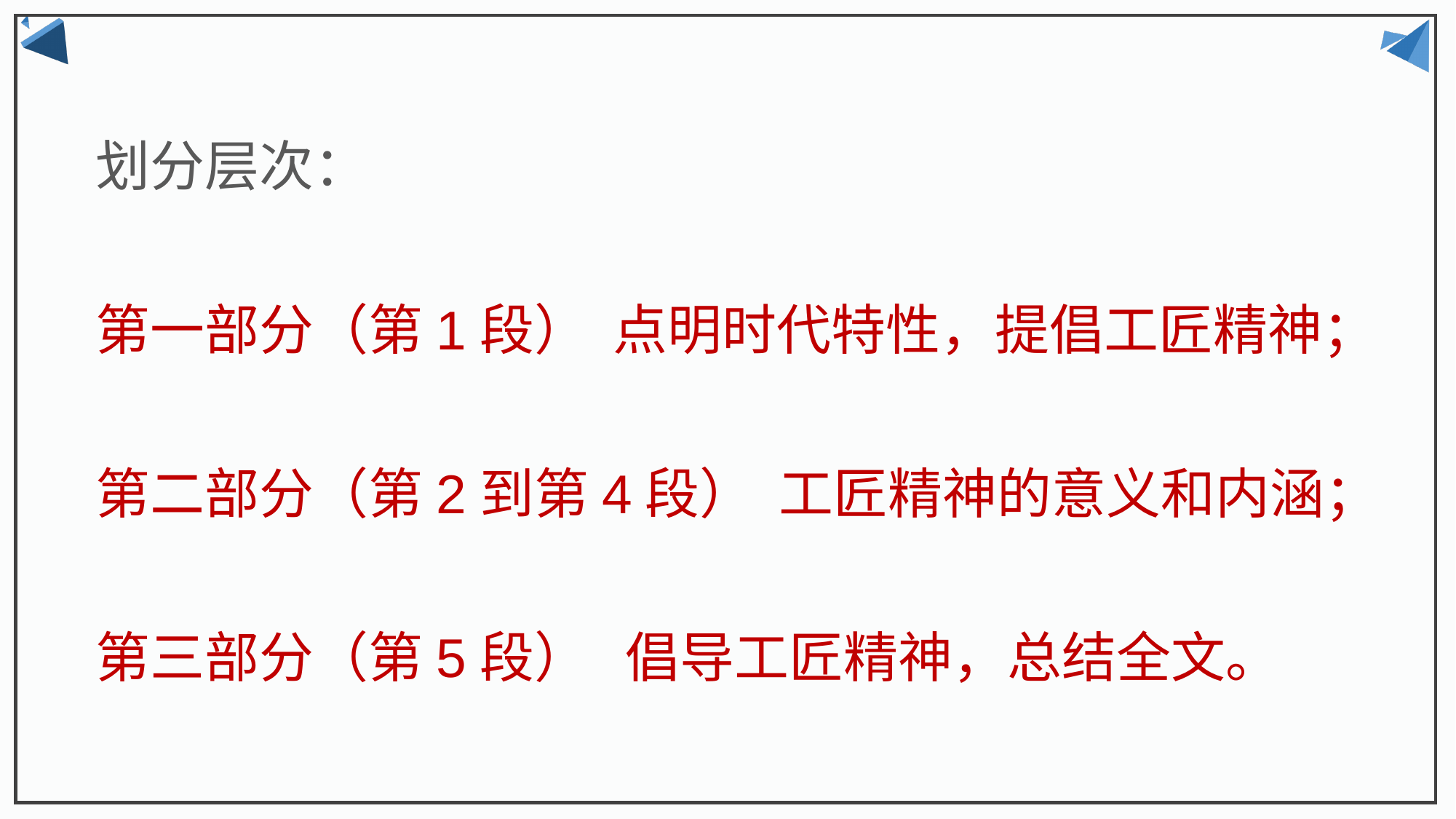

划分层次：
第一部分（第1段）  点明时代特性，提倡工匠精神；
第二部分（第2到第4段）  工匠精神的意义和内涵；
第三部分（第5段）   倡导工匠精神，总结全文。